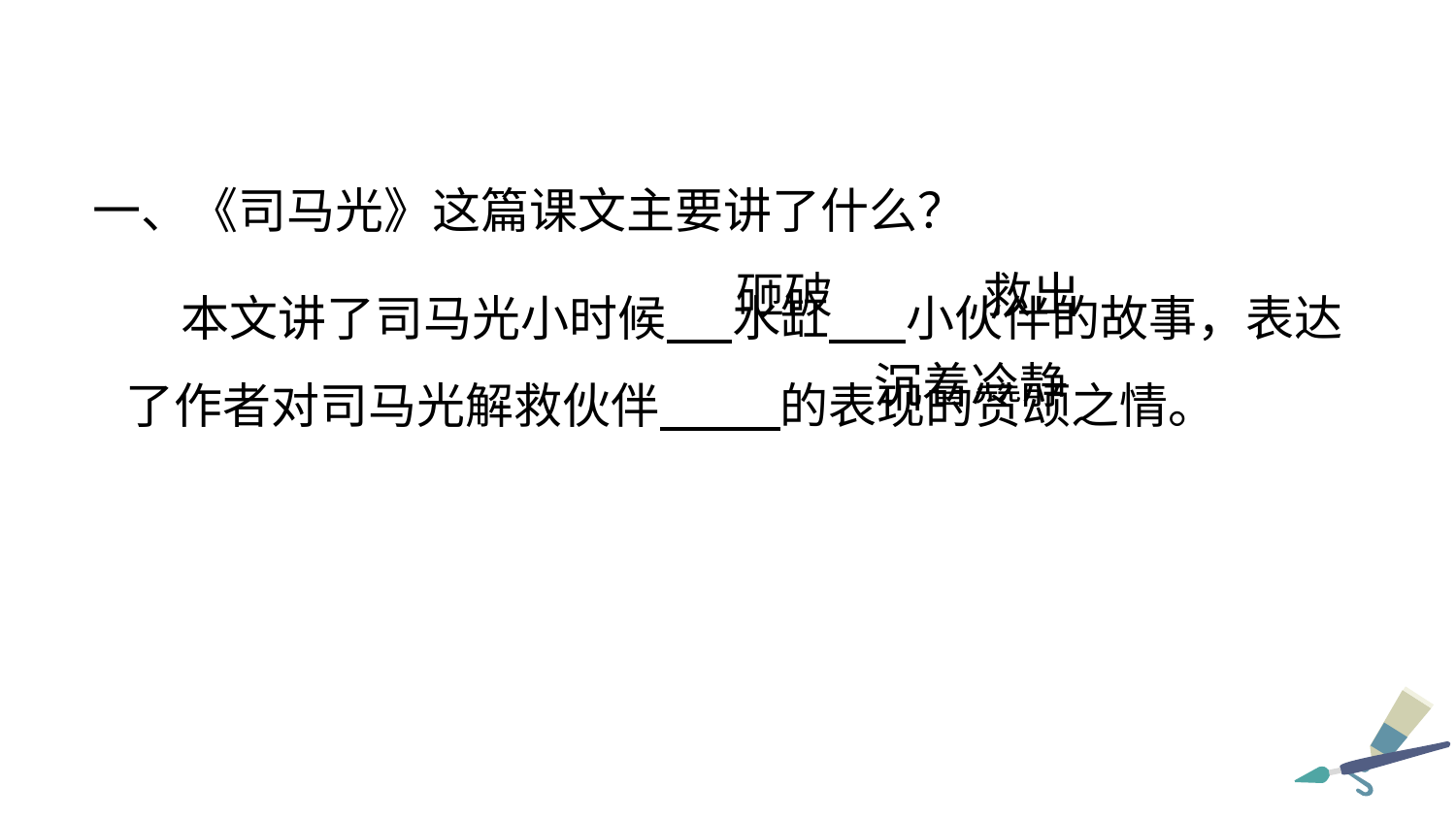

一、《司马光》这篇课文主要讲了什么？
    本文讲了司马光小时候      水缸       小伙伴的故事，表达了作者对司马光解救伙伴           的表现的赞颂之情。
砸破
救出
沉着冷静